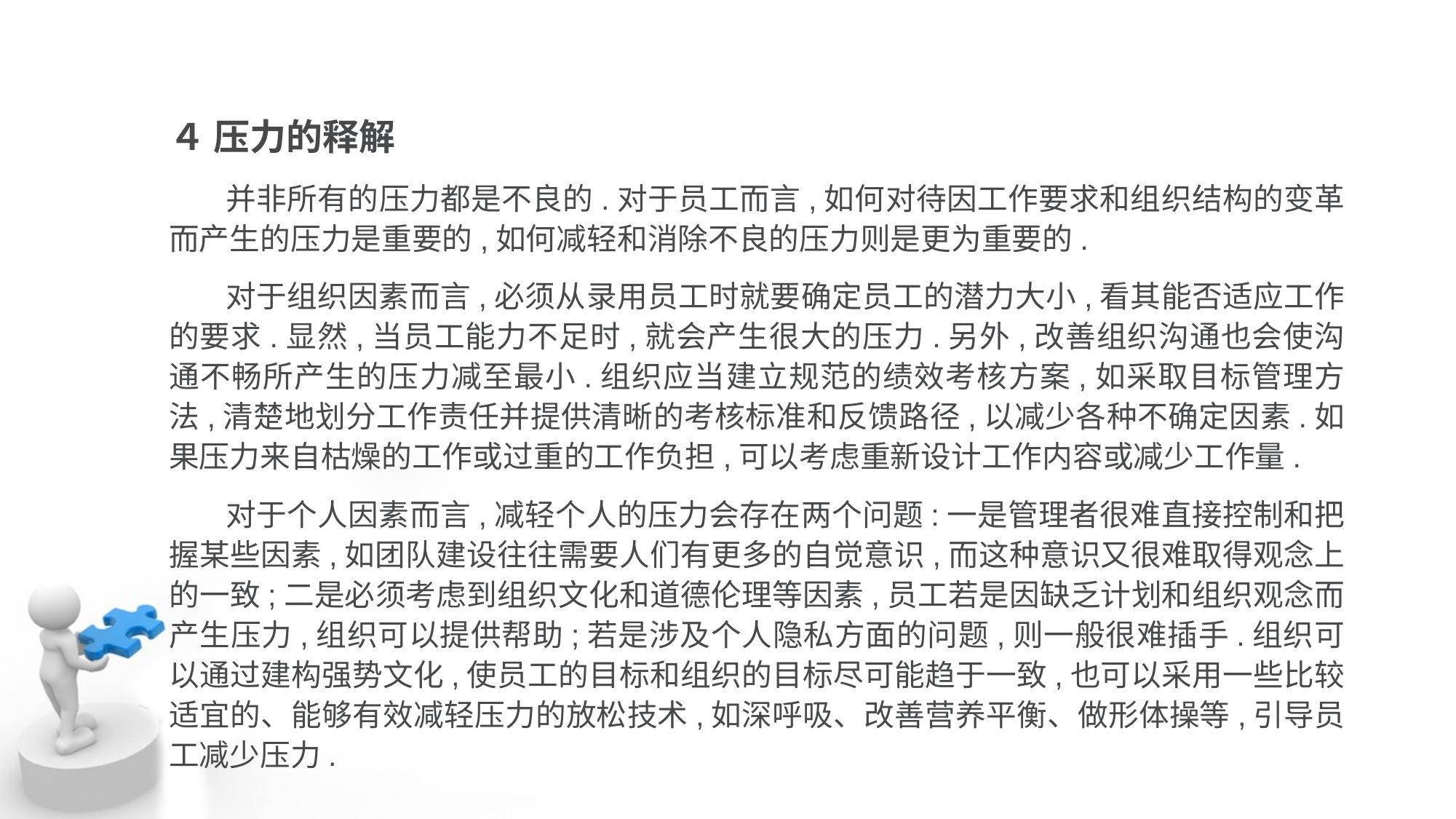

４ 压力的释解
       并非所有的压力都是不良的.对于员工而言,如何对待因工作要求和组织结构的变革 而产生的压力是重要的,如何减轻和消除不良的压力则是更为重要的.
       对于组织因素而言,必须从录用员工时就要确定员工的潜力大小,看其能否适应工作 的要求.显然,当员工能力不足时,就会产生很大的压力.另外,改善组织沟通也会使沟 通不畅所产生的压力减至最小.组织应当建立规范的绩效考核方案,如采取目标管理方 法,清楚地划分工作责任并提供清晰的考核标准和反馈路径,以减少各种不确定因素.如 果压力来自枯燥的工作或过重的工作负担,可以考虑重新设计工作内容或减少工作量.
       对于个人因素而言,减轻个人的压力会存在两个问题:一是管理者很难直接控制和把 握某些因素,如团队建设往往需要人们有更多的自觉意识,而这种意识又很难取得观念上 的一致;二是必须考虑到组织文化和道德伦理等因素,员工若是因缺乏计划和组织观念而 产生压力,组织可以提供帮助;若是涉及个人隐私方面的问题,则一般很难插手.组织可 以通过建构强势文化,使员工的目标和组织的目标尽可能趋于一致,也可以采用一些比较 适宜的、能够有效减轻压力的放松技术,如深呼吸、改善营养平衡、做形体操等,引导员 工减少压力.